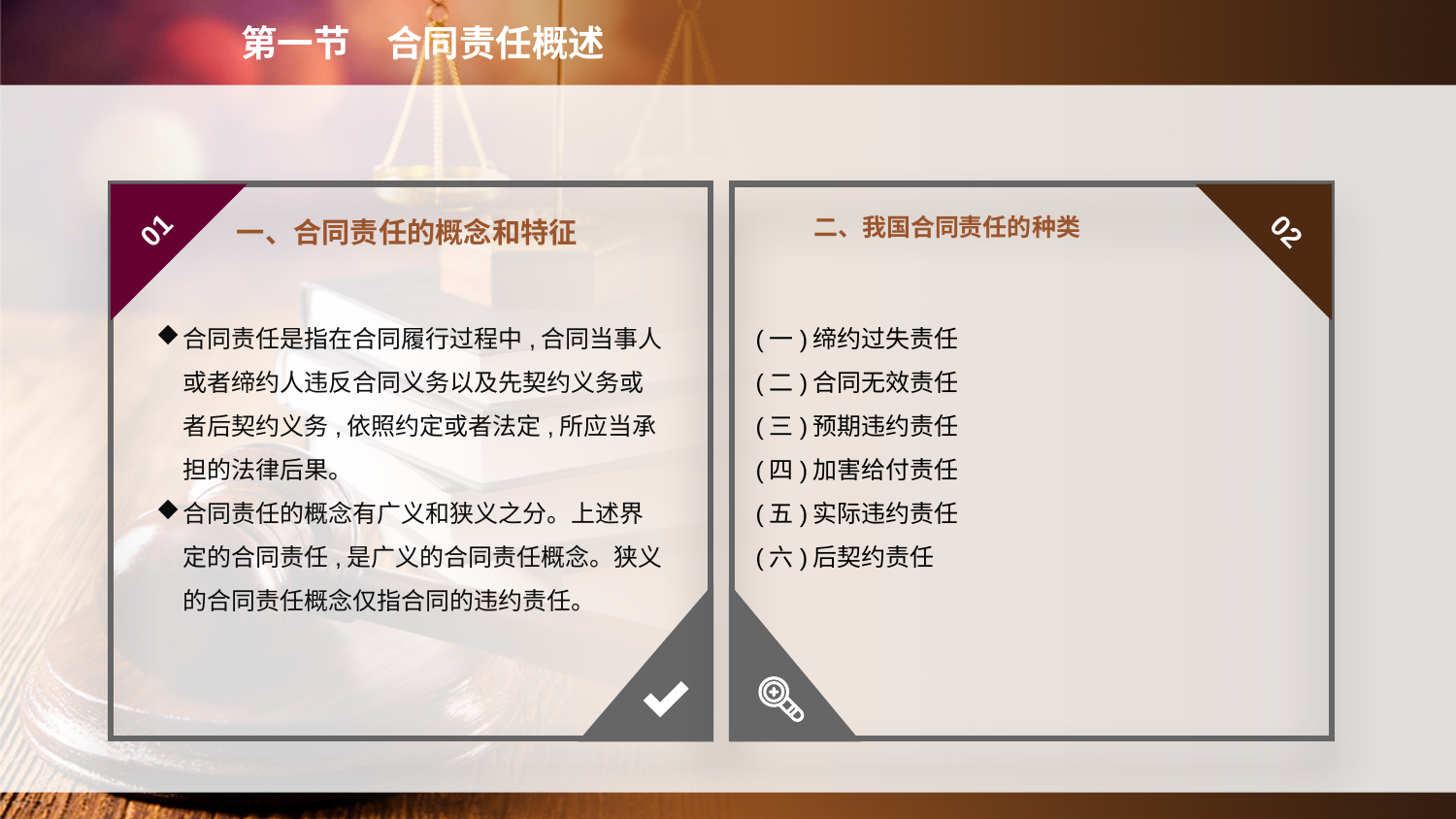

第一节　合同责任概述

二、我国合同责任的种类
01
02
一、合同责任的概念和特征
合同责任是指在合同履行过程中,合同当事人或者缔约人违反合同义务以及先契约义务或者后契约义务,依照约定或者法定,所应当承担的法律后果。
合同责任的概念有广义和狭义之分。上述界定的合同责任,是广义的合同责任概念。狭义的合同责任概念仅指合同的违约责任。
(一)缔约过失责任
(二)合同无效责任
(三)预期违约责任
(四)加害给付责任
(五)实际违约责任
(六)后契约责任